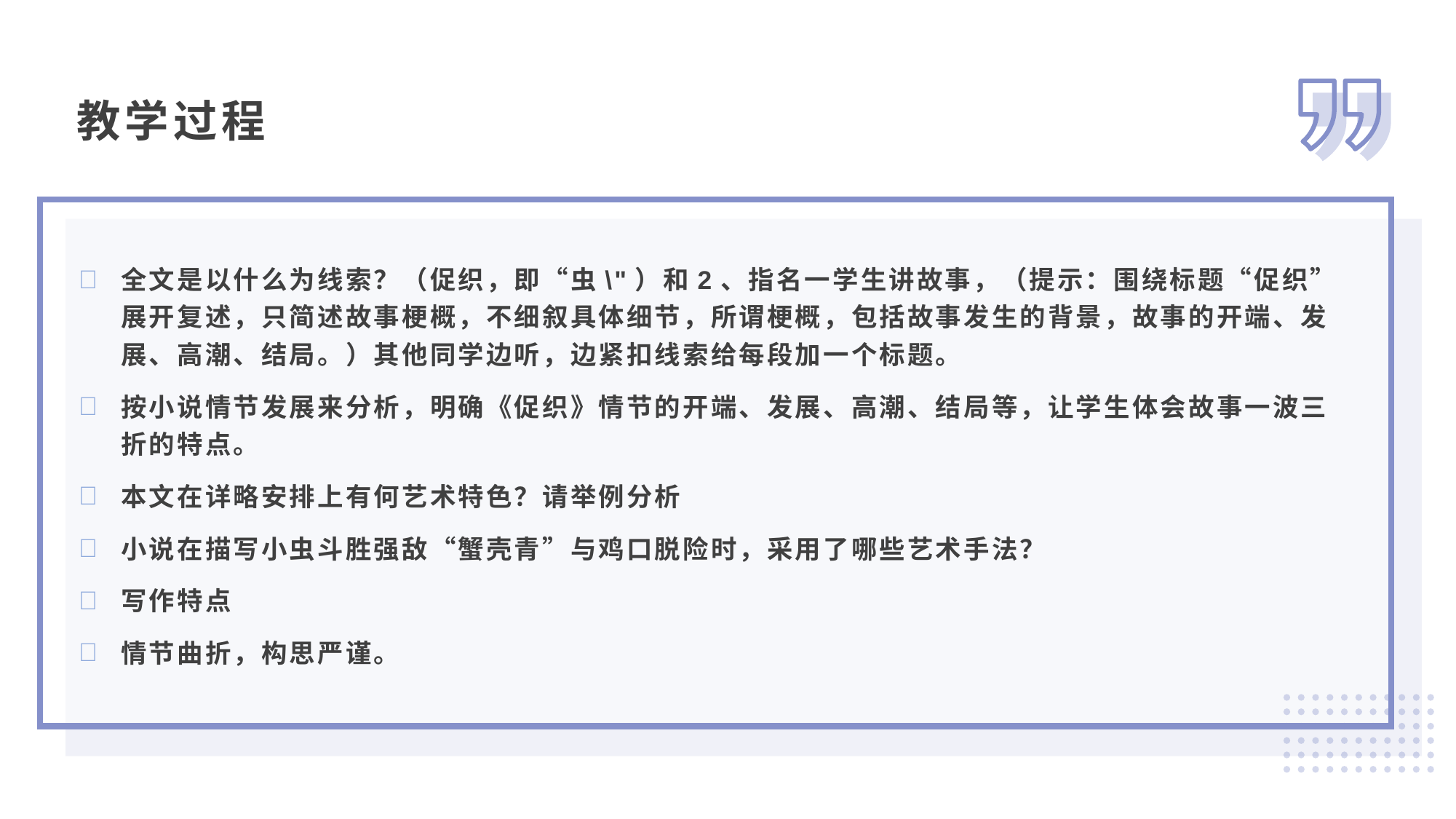

教学过程

全文是以什么为线索？（促织，即“虫\"）和2、指名一学生讲故事，（提示：围绕标题“促织”展开复述，只简述故事梗概，不细叙具体细节，所谓梗概，包括故事发生的背景，故事的开端、发展、高潮、结局。）其他同学边听，边紧扣线索给每段加一个标题。
按小说情节发展来分析，明确《促织》情节的开端、发展、高潮、结局等，让学生体会故事一波三折的特点。
本文在详略安排上有何艺术特色？请举例分析
小说在描写小虫斗胜强敌“蟹壳青”与鸡口脱险时，采用了哪些艺术手法？
写作特点
情节曲折，构思严谨。